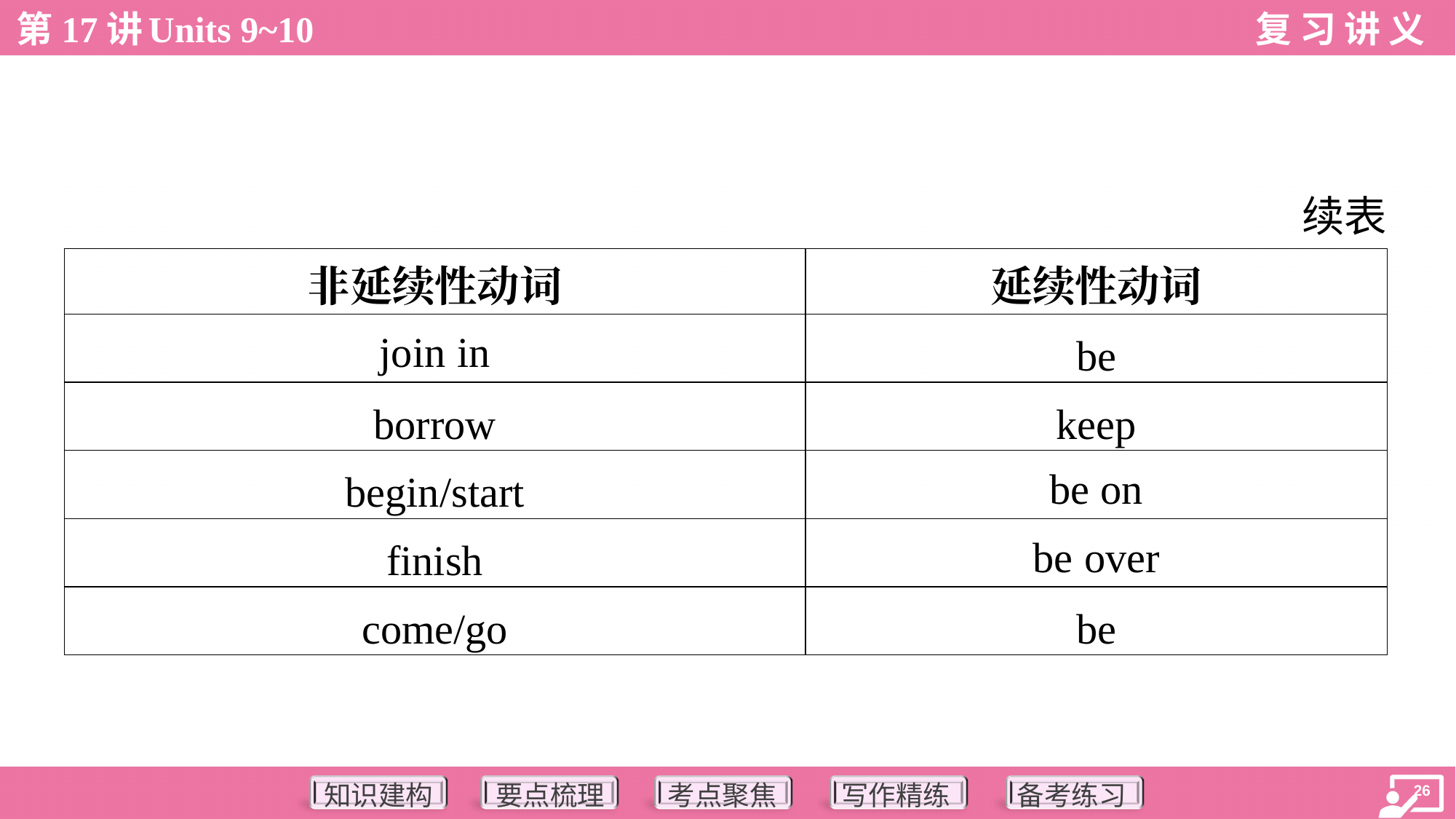

续表
| 非延续性动词 | 延续性动词 |
| --- | --- |
| join in | be |
| borrow | keep |
| begin/start | be on |
| finish | be over |
| come/go | be |